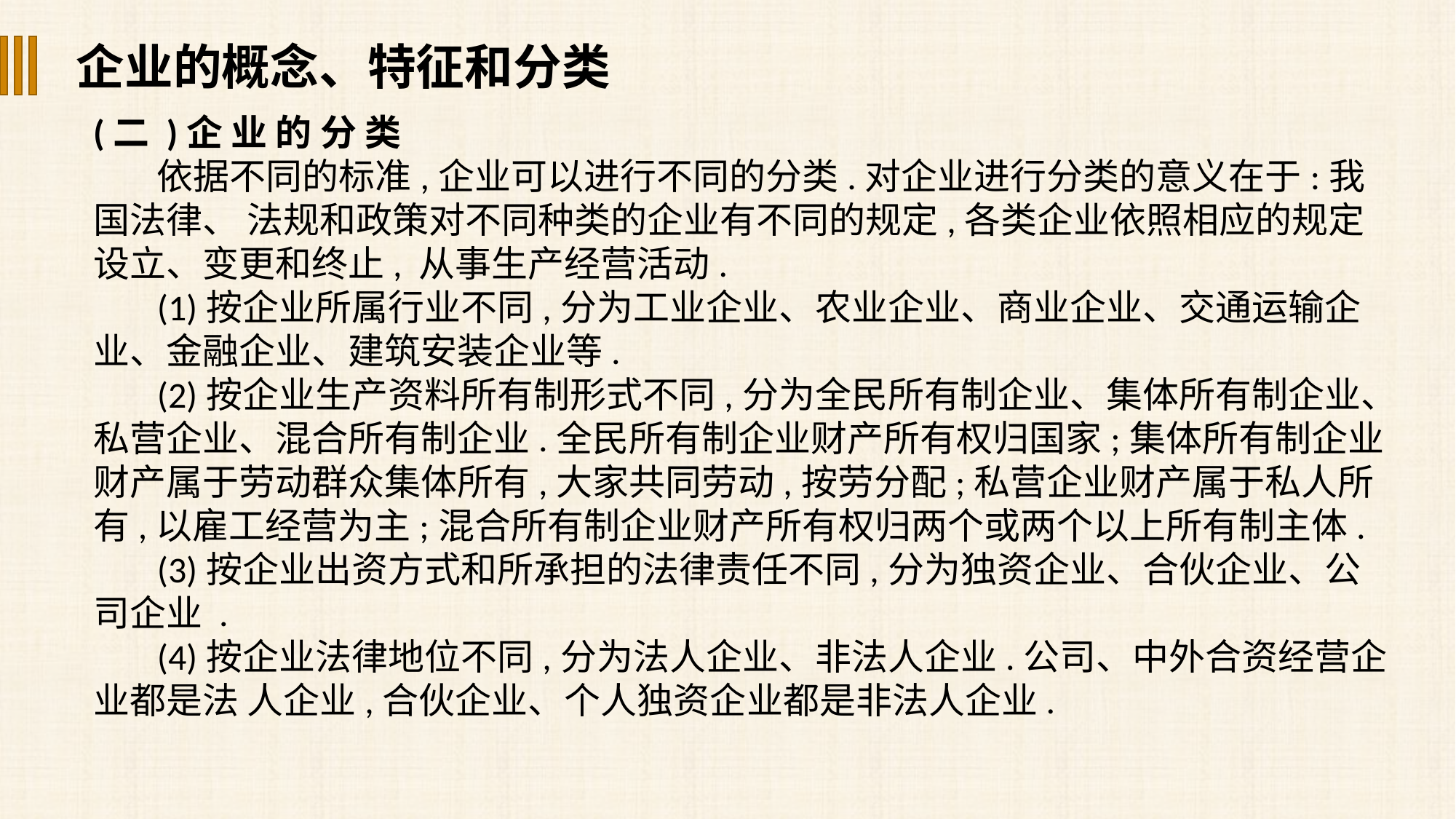

企业的概念、特征和分类

(二 )企 业 的 分 类
依据不同的标准,企业可以进行不同的分类.对企业进行分类的意义在于:我国法律、 法规和政策对不同种类的企业有不同的规定,各类企业依照相应的规定设立、变更和终止, 从事生产经营活动.
(1)按企业所属行业不同,分为工业企业、农业企业、商业企业、交通运输企业、金融企业、建筑安装企业等.
(2)按企业生产资料所有制形式不同,分为全民所有制企业、集体所有制企业、私营企业、混合所有制企业.全民所有制企业财产所有权归国家;集体所有制企业财产属于劳动群众集体所有,大家共同劳动,按劳分配;私营企业财产属于私人所有,以雇工经营为主;混合所有制企业财产所有权归两个或两个以上所有制主体.
(3)按企业出资方式和所承担的法律责任不同,分为独资企业、合伙企业、公司企业 .
(4)按企业法律地位不同,分为法人企业、非法人企业.公司、中外合资经营企业都是法 人企业,合伙企业、个人独资企业都是非法人企业.